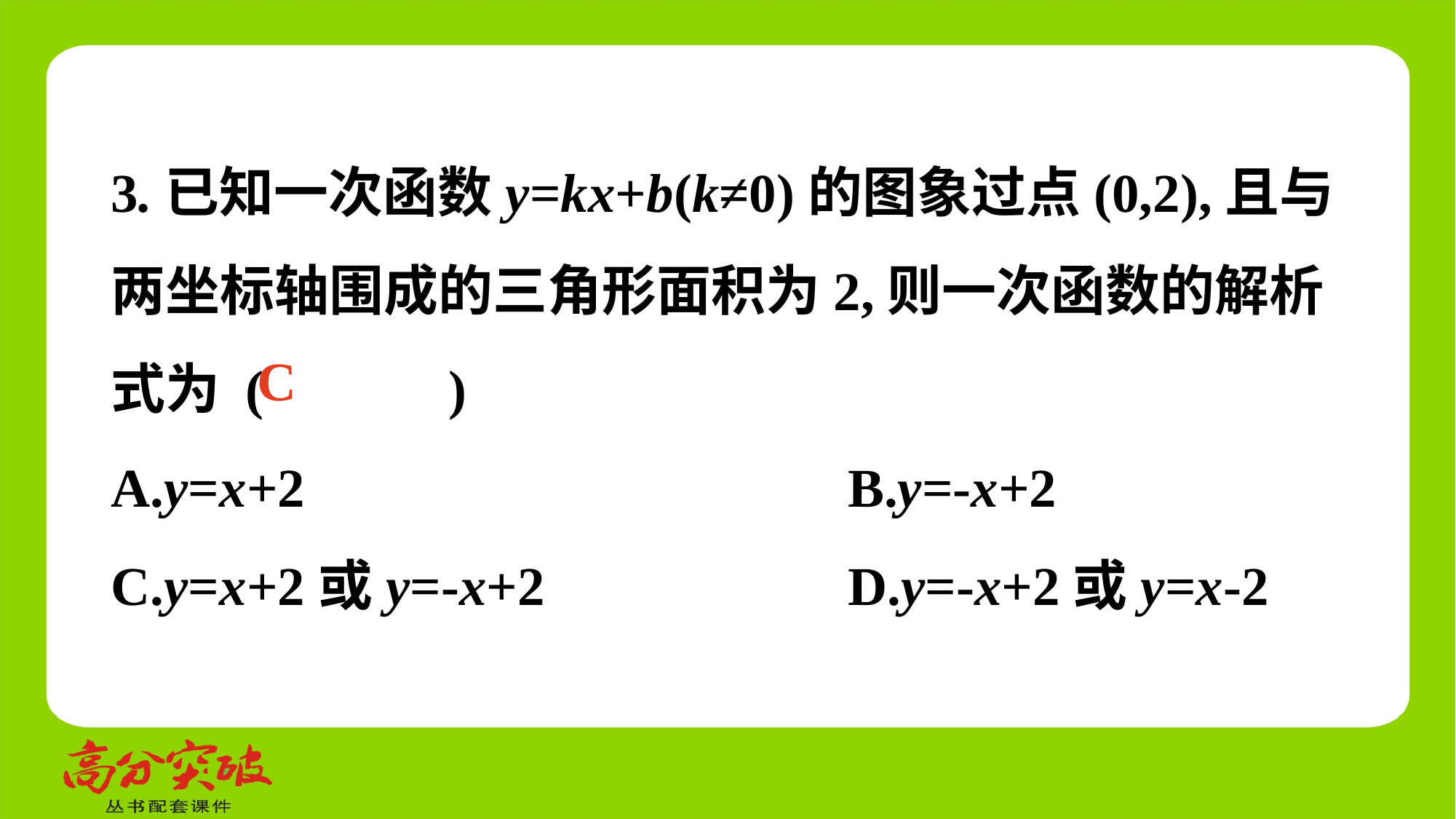

3.已知一次函数y=kx+b(k≠0)的图象过点(0,2),且与两坐标轴围成的三角形面积为2,则一次函数的解析式为 (　    　)
A.y=x+2	                                      B.y=-x+2
C.y=x+2或y=-x+2	                      D.y=-x+2或y=x-2
C